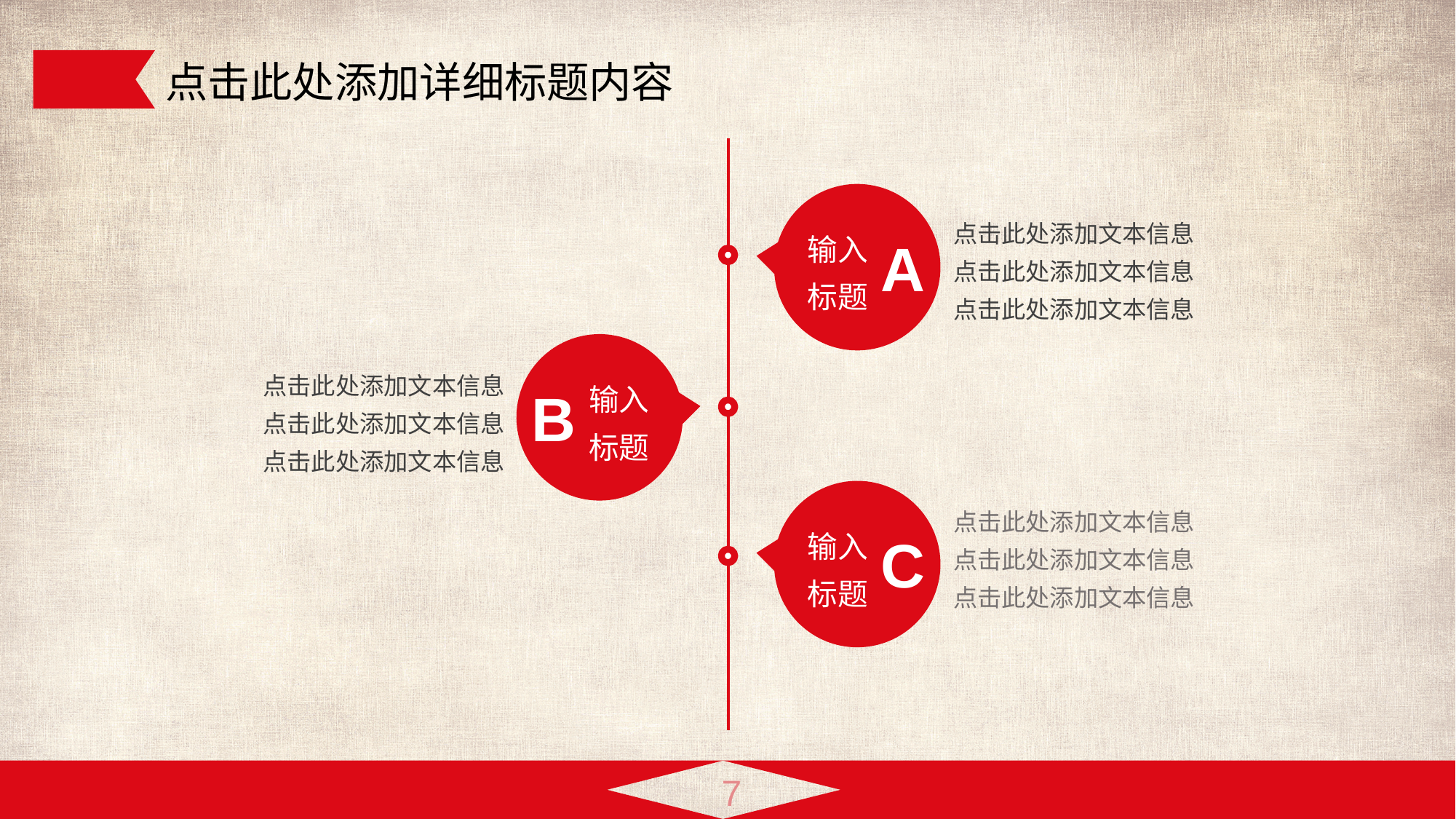

点击此处添加详细标题内容
输入
标题
点击此处添加文本信息
点击此处添加文本信息
点击此处添加文本信息
A

输入
标题
B
点击此处添加文本信息
点击此处添加文本信息
点击此处添加文本信息

输入
标题
点击此处添加文本信息
点击此处添加文本信息
点击此处添加文本信息
C

7